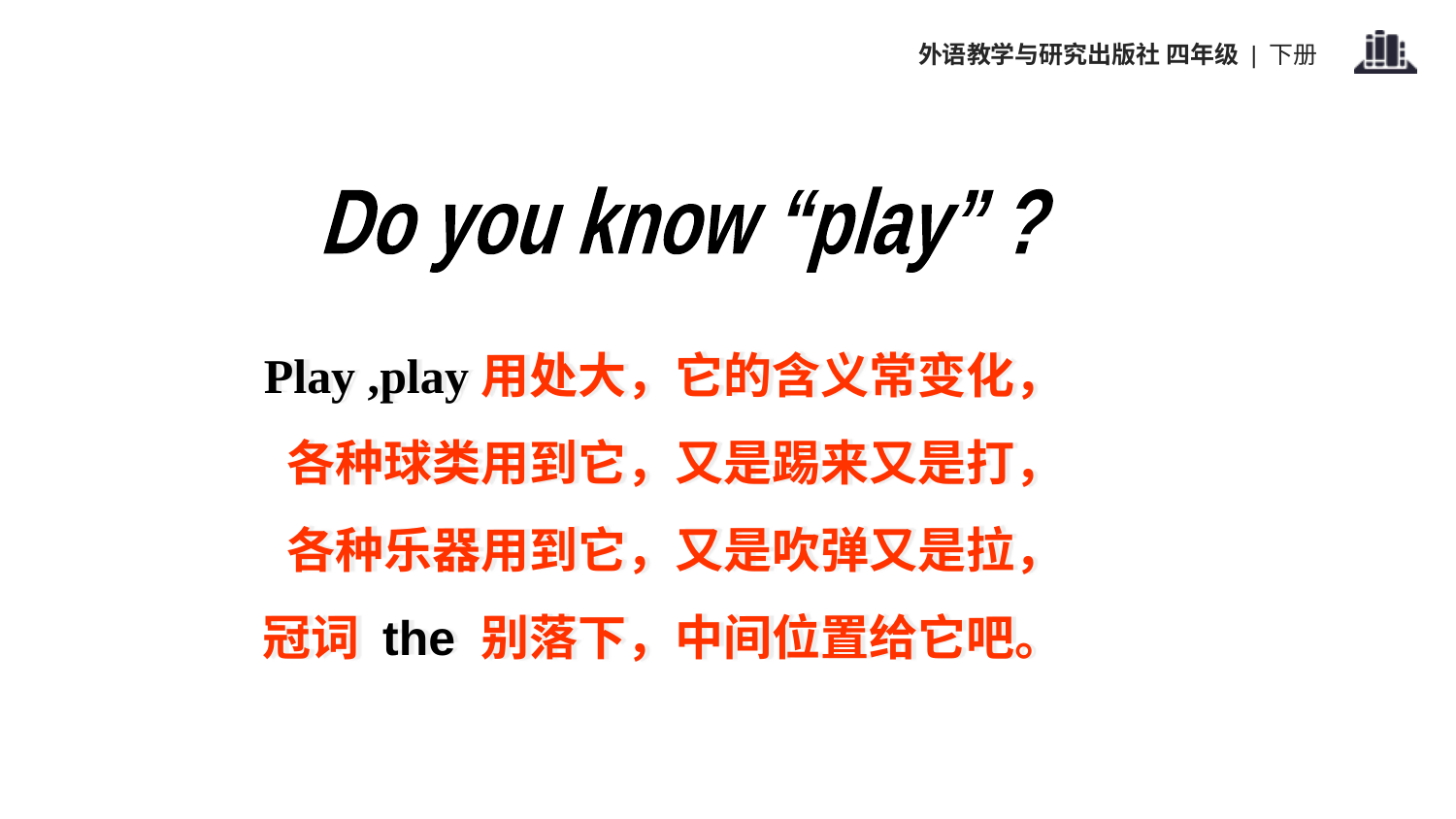

Do you know “play” ?
Play ,play用处大，它的含义常变化，
      各种球类用到它，又是踢来又是打，
      各种乐器用到它，又是吹弹又是拉，
      冠词 the 别落下，中间位置给它吧。